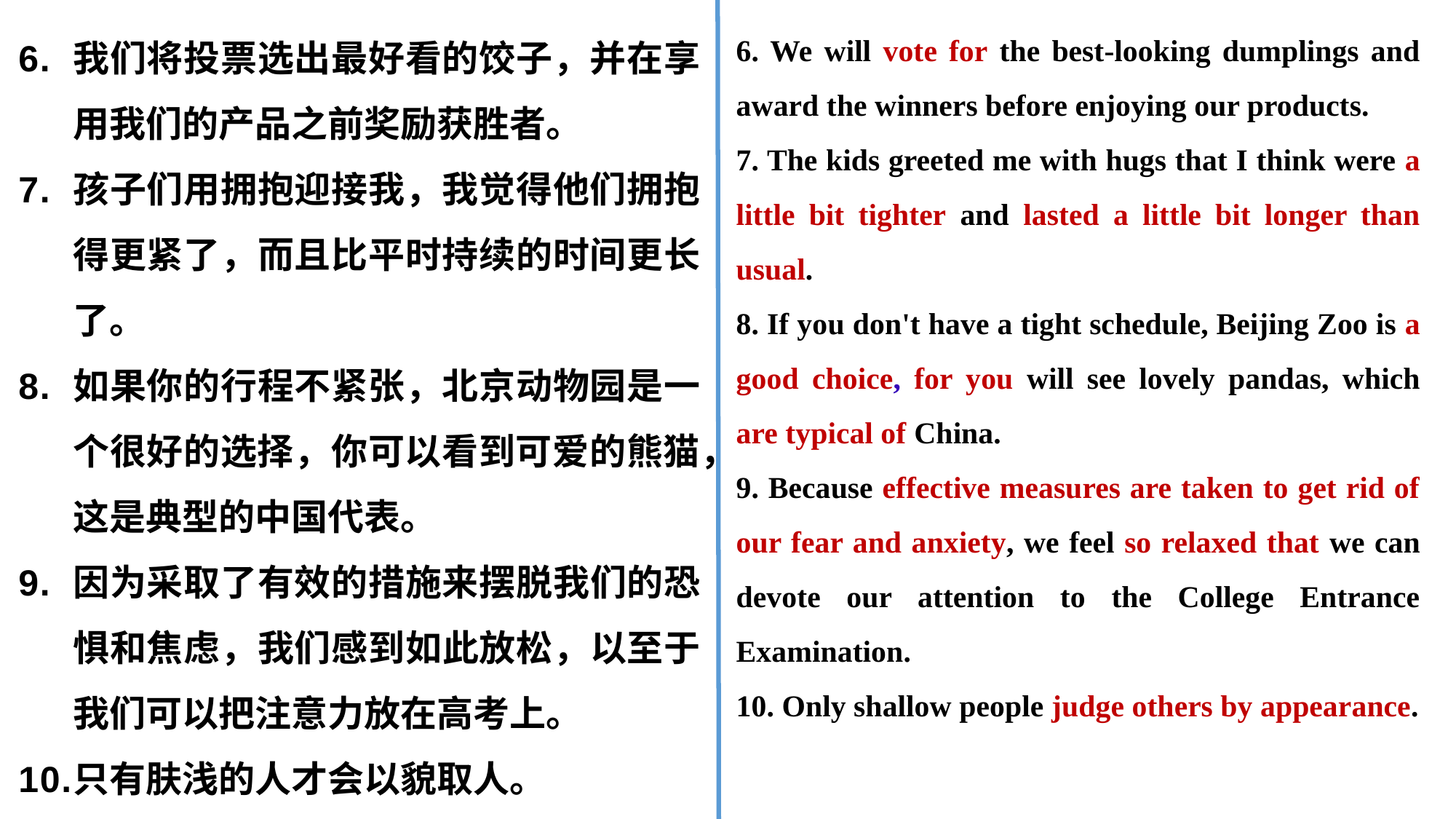

我们将投票选出最好看的饺子，并在享用我们的产品之前奖励获胜者。
孩子们用拥抱迎接我，我觉得他们拥抱得更紧了，而且比平时持续的时间更长了。
如果你的行程不紧张，北京动物园是一个很好的选择，你可以看到可爱的熊猫，这是典型的中国代表。
因为采取了有效的措施来摆脱我们的恐惧和焦虑，我们感到如此放松，以至于我们可以把注意力放在高考上。
只有肤浅的人才会以貌取人。
6. We will vote for the best-looking dumplings and award the winners before enjoying our products.
7. The kids greeted me with hugs that I think were a little bit tighter and lasted a little bit longer than usual.
8. If you don't have a tight schedule, Beijing Zoo is a good choice, for you will see lovely pandas, which are typical of China.
9. Because effective measures are taken to get rid of our fear and anxiety, we feel so relaxed that we can devote our attention to the College Entrance Examination.
10. Only shallow people judge others by appearance.